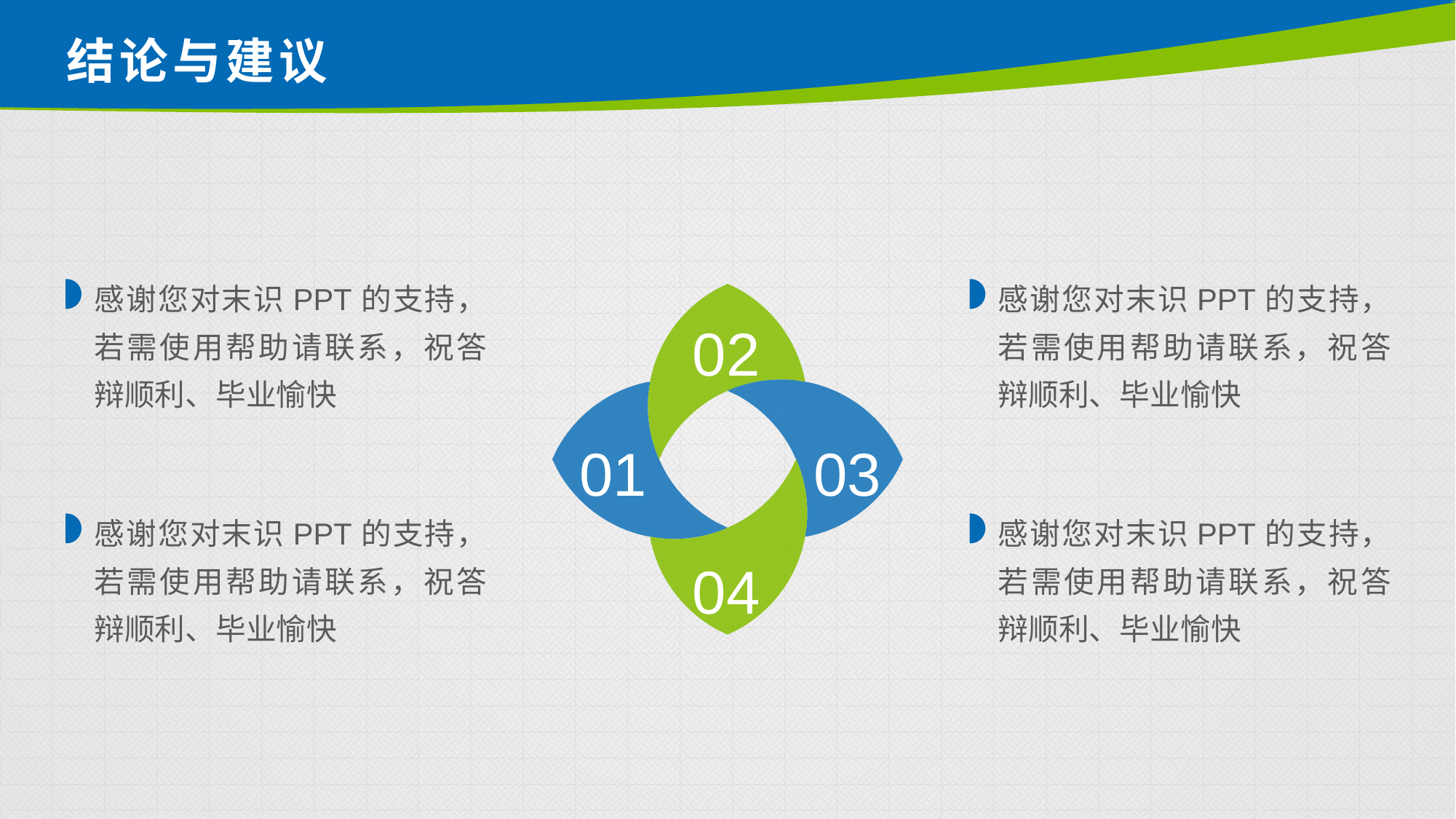

# 结论与建议
感谢您对末识PPT的支持，若需使用帮助请联系，祝答辩顺利、毕业愉快

感谢您对末识PPT的支持，若需使用帮助请联系，祝答辩顺利、毕业愉快

02

01
03

感谢您对末识PPT的支持，若需使用帮助请联系，祝答辩顺利、毕业愉快

感谢您对末识PPT的支持，若需使用帮助请联系，祝答辩顺利、毕业愉快

04